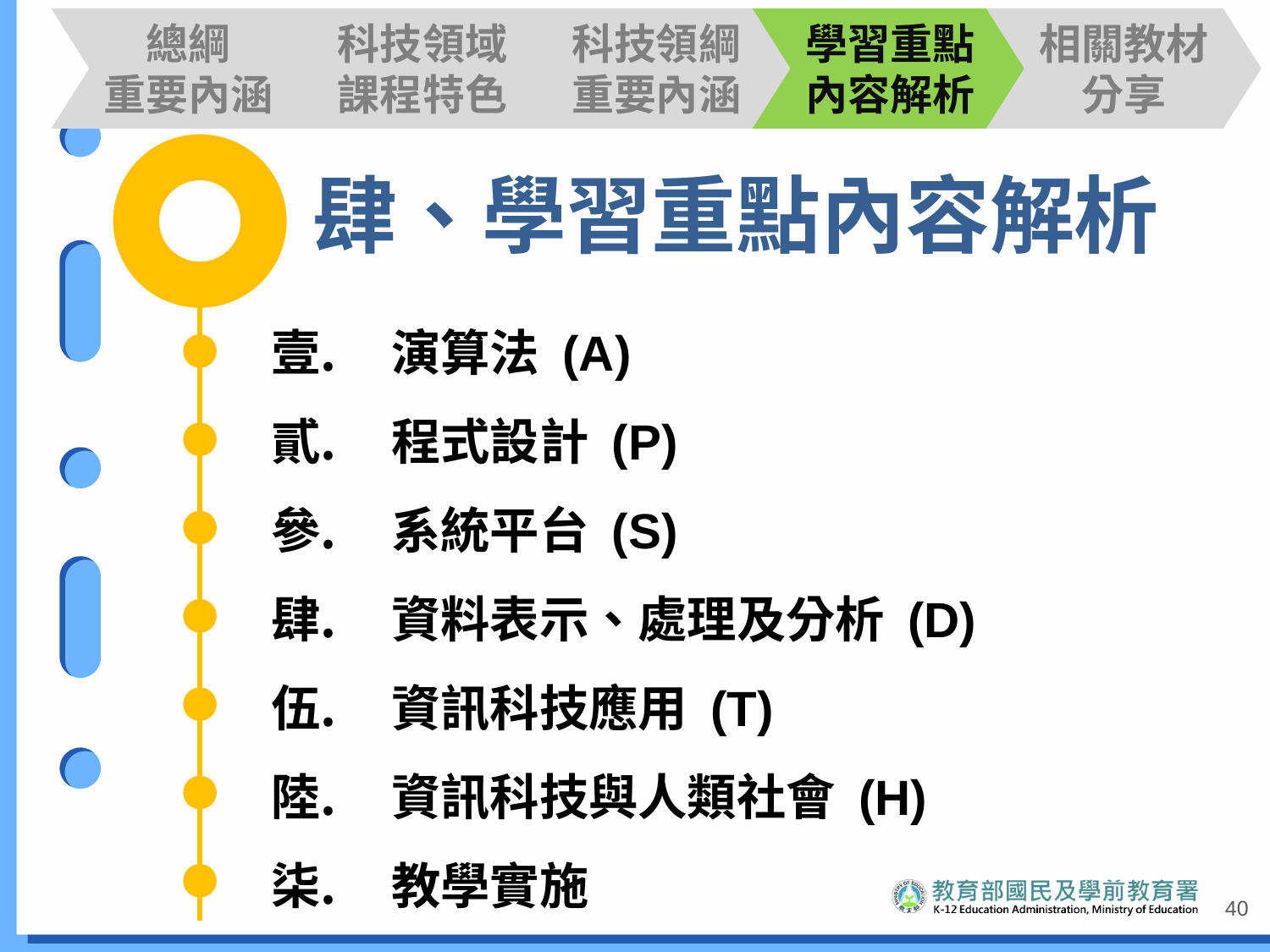

總綱
重要內涵
科技領域課程特色
科技領綱重要內涵
學習重點內容解析
相關教材分享

肆、學習重點內容解析
演算法 (A)
程式設計 (P)
系統平台 (S)
資料表示、處理及分析 (D)
資訊科技應用 (T)
資訊科技與人類社會 (H)
教學實施

40